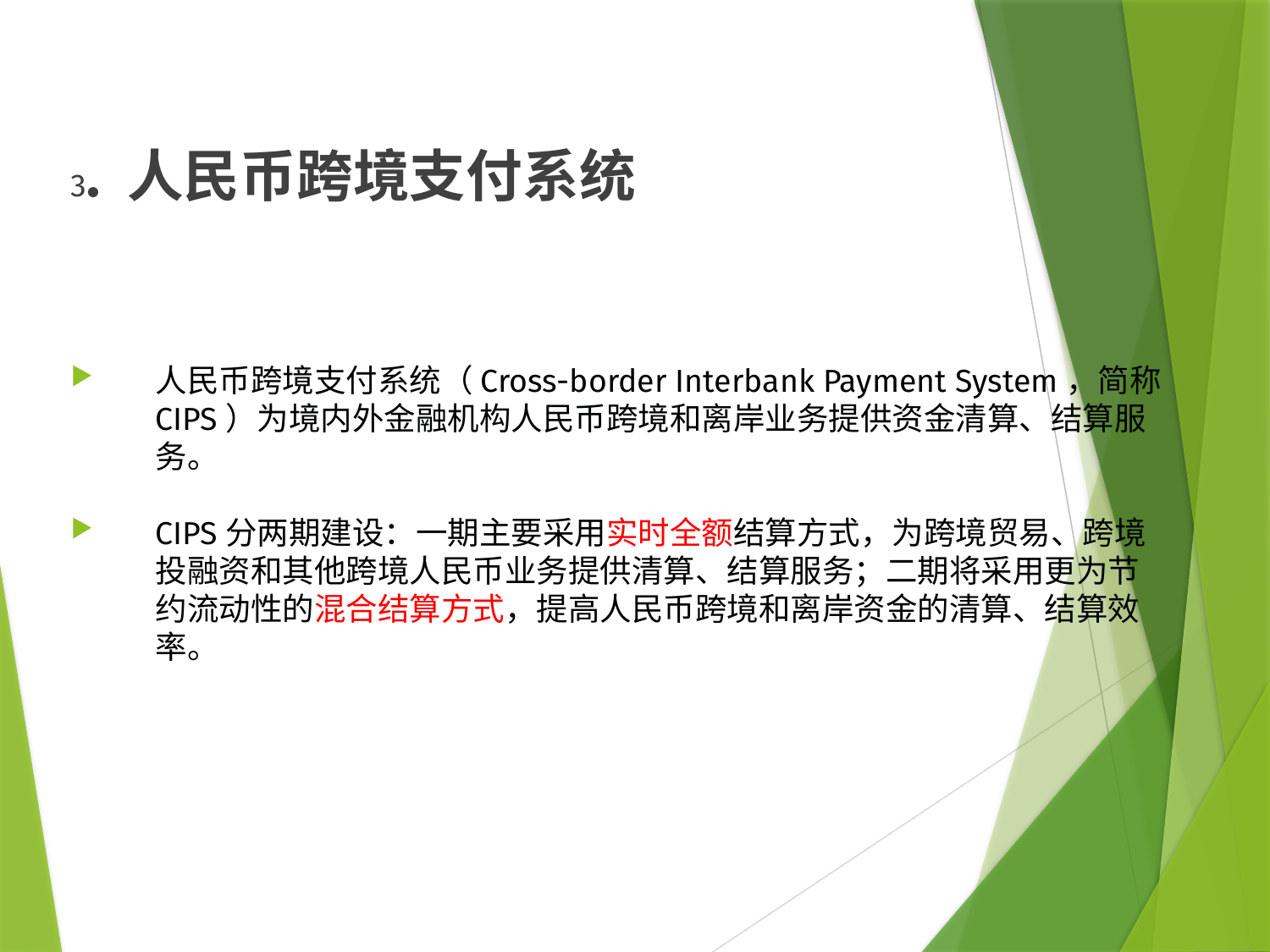

#
3. 人民币跨境支付系统

人民币跨境支付系统（Cross-border Interbank Payment System，简称CIPS）为境内外金融机构人民币跨境和离岸业务提供资金清算、结算服务。

CIPS分两期建设：一期主要采用实时全额结算方式，为跨境贸易、跨境投融资和其他跨境人民币业务提供清算、结算服务；二期将采用更为节约流动性的混合结算方式，提高人民币跨境和离岸资金的清算、结算效率。